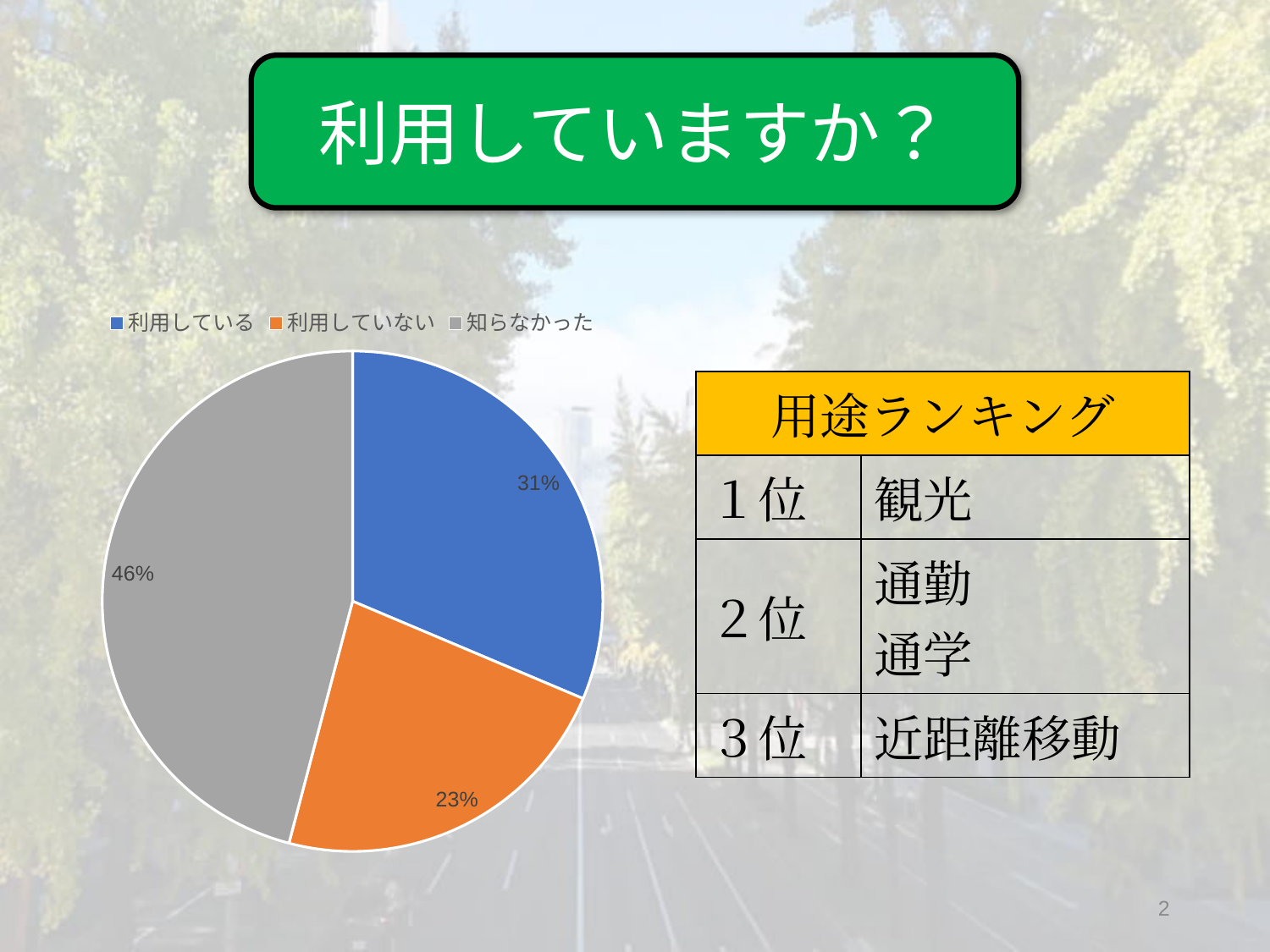

利用していますか？

### Chart

| Category | 回答数 |
|---|---|
| 利用している | 69.0 |
| 利用していない | 50.0 |
| 知らなかった | 101.0 |
| 用途ランキング |  |
| --- | --- |
| １位 | 観光 |
| ２位 | 通勤 通学 |
| ３位 | 近距離移動 |
2